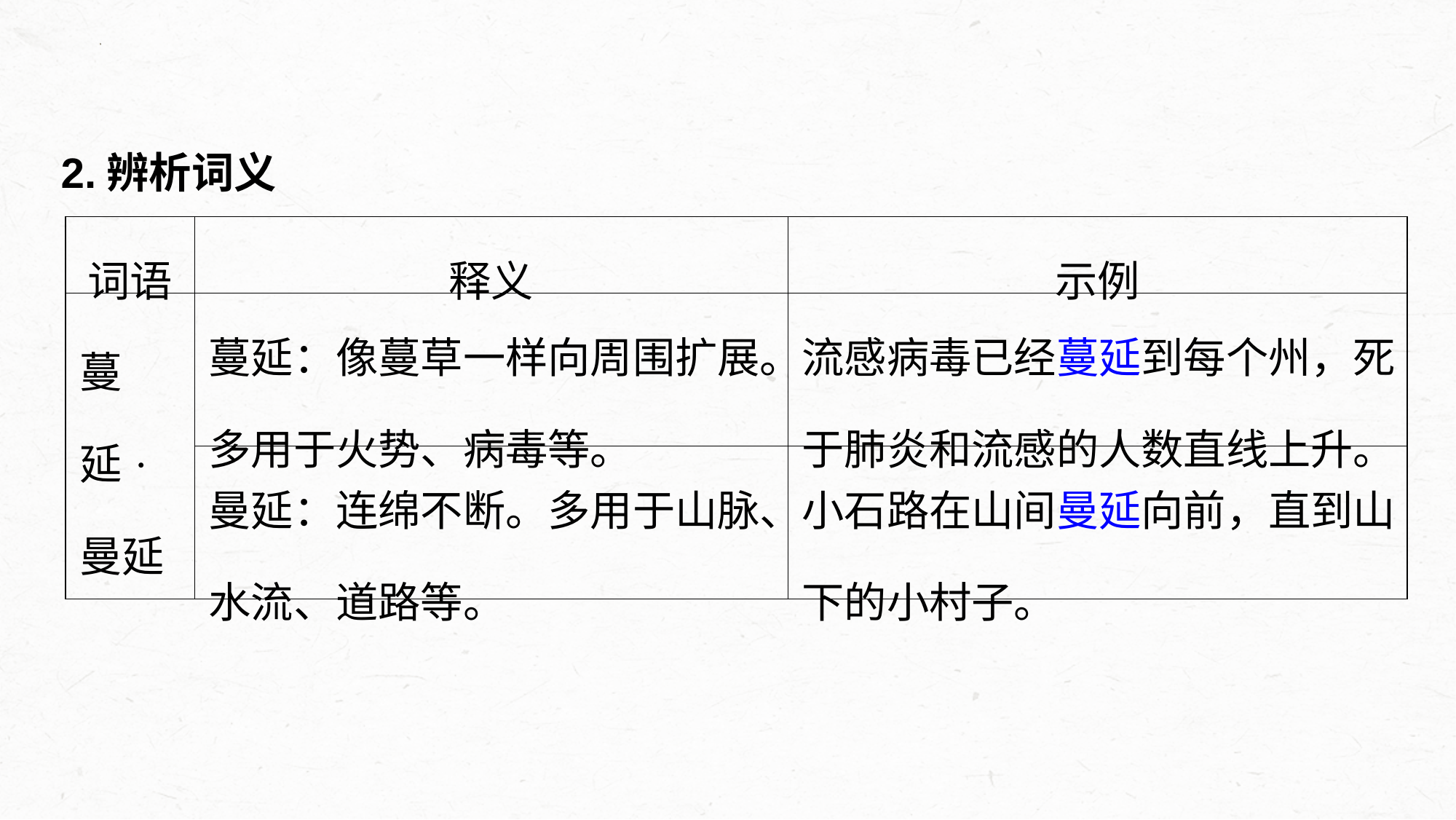

2.辨析词义
| 词语 | 释义 | 示例 |
| --- | --- | --- |
| 蔓延·曼延 | 蔓延：像蔓草一样向周围扩展。多用于火势、病毒等。 | 流感病毒已经蔓延到每个州，死于肺炎和流感的人数直线上升。 |
|  | 曼延：连绵不断。多用于山脉、水流、道路等。 | 小石路在山间曼延向前，直到山下的小村子。 |